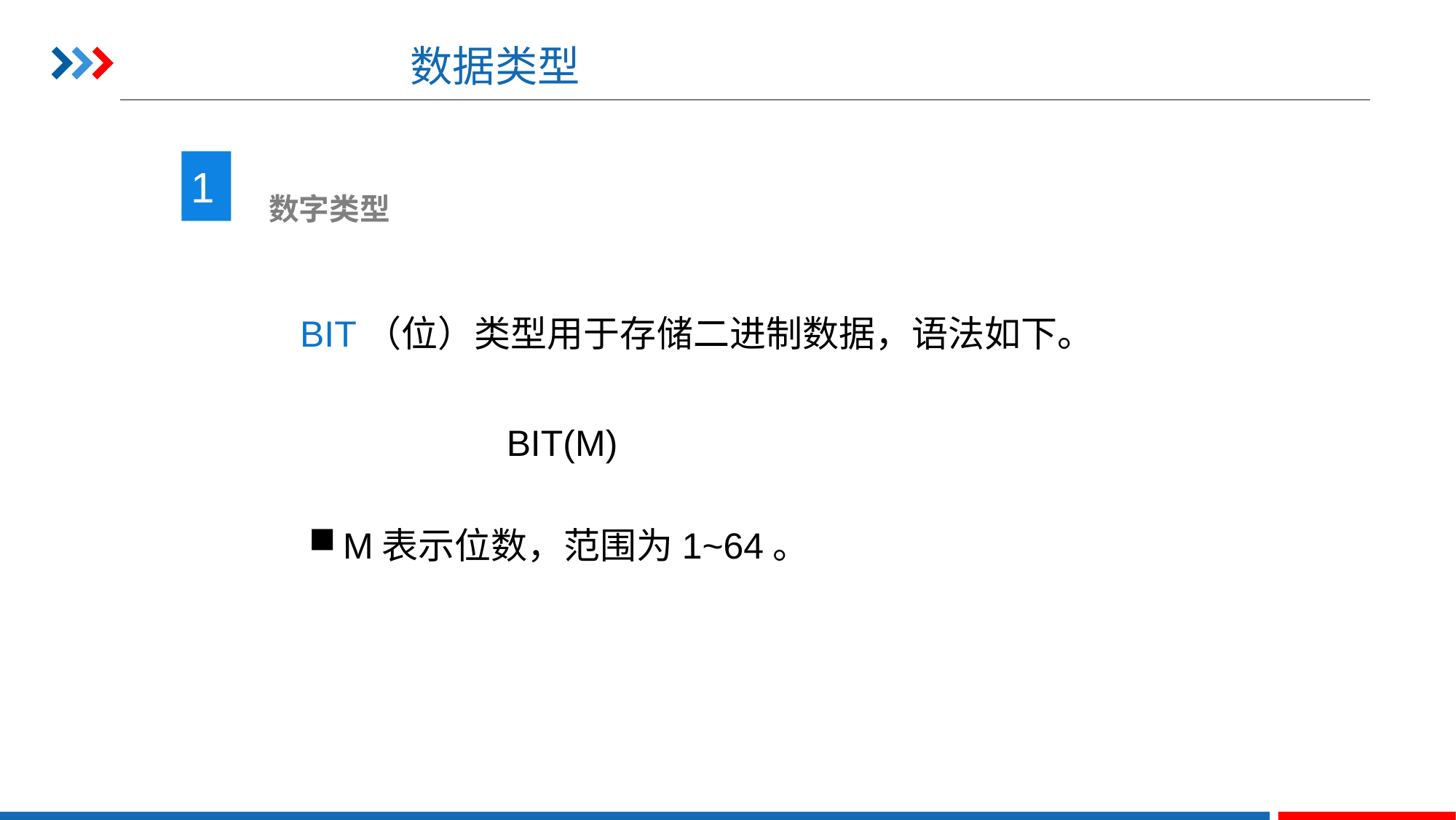

# 数据类型

1
  数字类型
BIT（位）类型用于存储二进制数据，语法如下。
BIT(M)
M表示位数，范围为1~64。